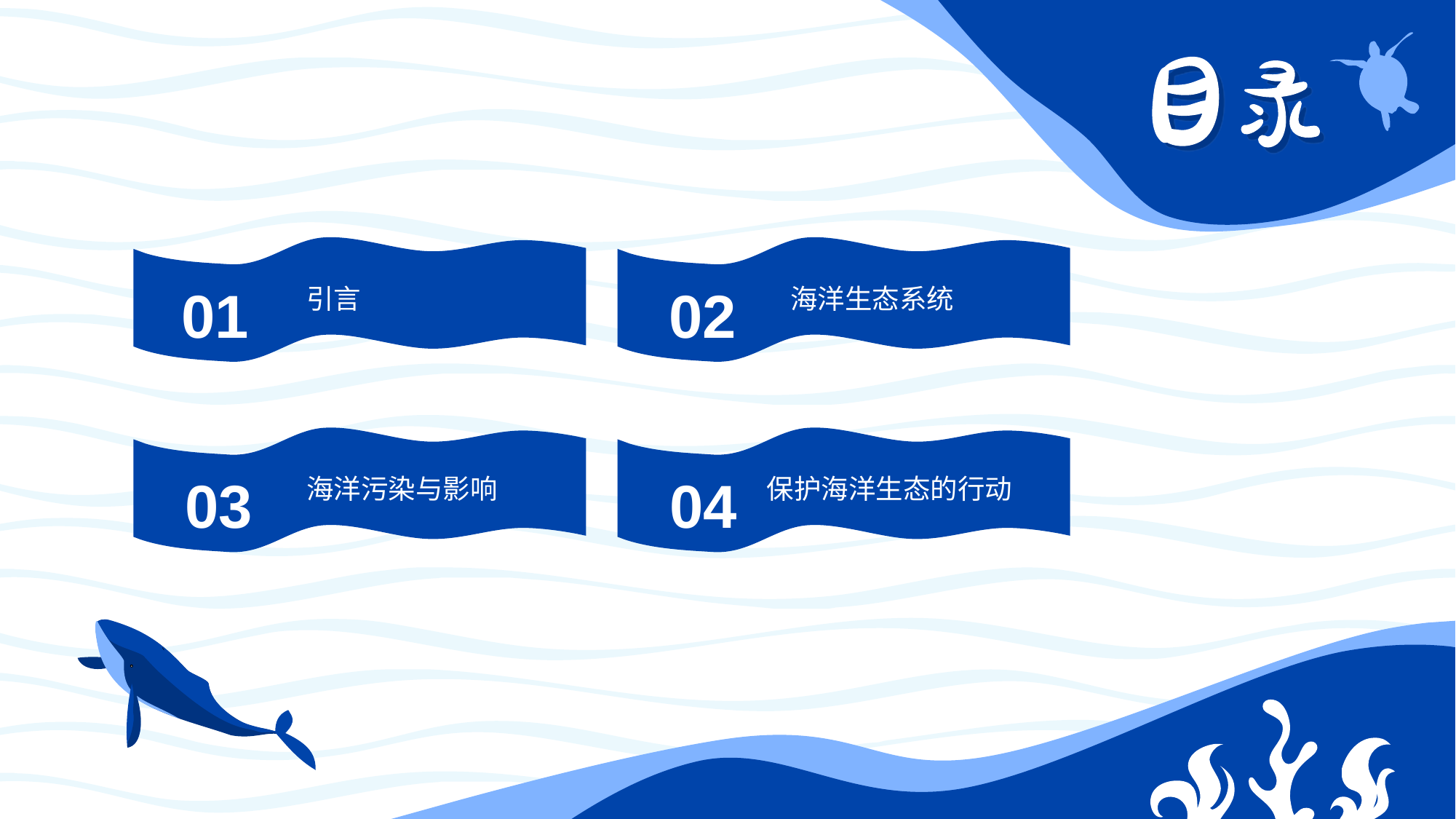

保

态
目录
生
护
洋
海

01
引言

02
海洋生态系统

03
海洋污染与影响

04
保护海洋生态的行动